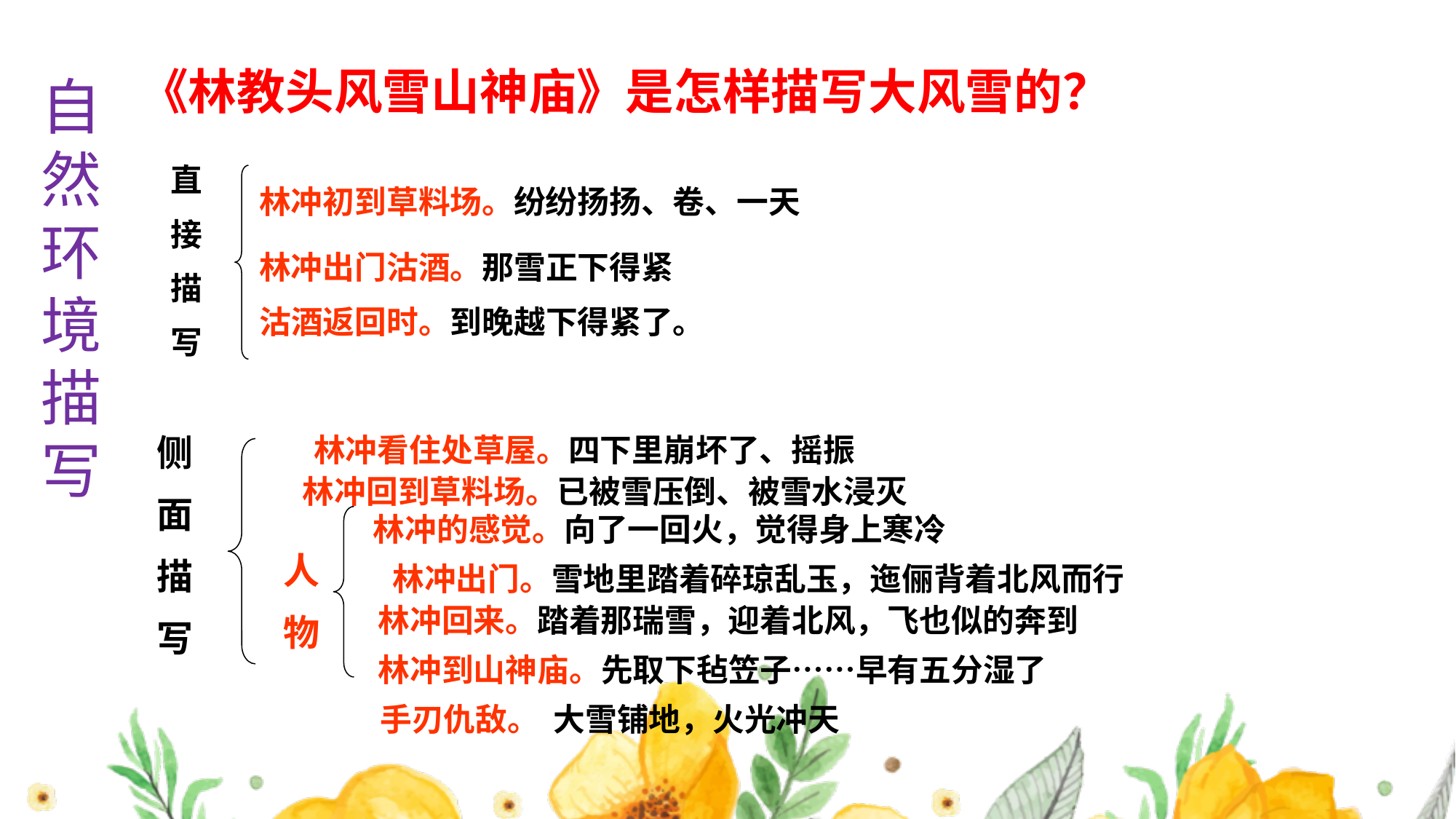

# 《林教头风雪山神庙》是怎样描写大风雪的？
自然环境描写
直
接
描
写

林冲初到草料场。纷纷扬扬、卷、一天
林冲出门沽酒。那雪正下得紧
沽酒返回时。到晚越下得紧了。
侧
面
描
写
林冲看住处草屋。四下里崩坏了、摇振

林冲回到草料场。已被雪压倒、被雪水浸灭
林冲的感觉。向了一回火，觉得身上寒冷

人
物
林冲出门。雪地里踏着碎琼乱玉，迤俪背着北风而行
林冲回来。踏着那瑞雪，迎着北风，飞也似的奔到
林冲到山神庙。先取下毡笠子……早有五分湿了
手刃仇敌。  大雪铺地，火光冲天